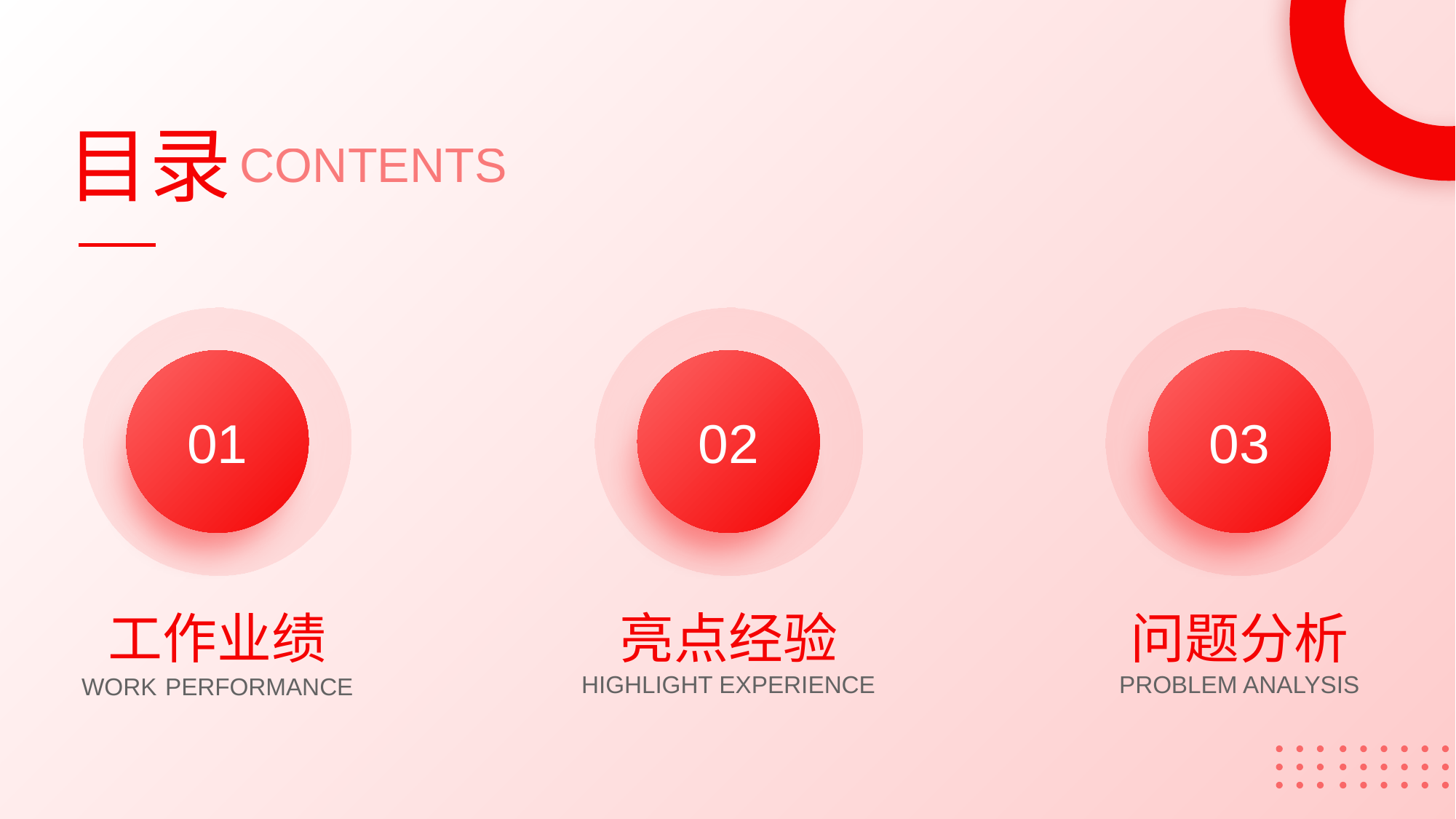

目录
CONTENTS

01
工作业绩
WORK PERFORMANCE

02

03
亮点经验
问题分析
HIGHLIGHT EXPERIENCE
PROBLEM ANALYSIS